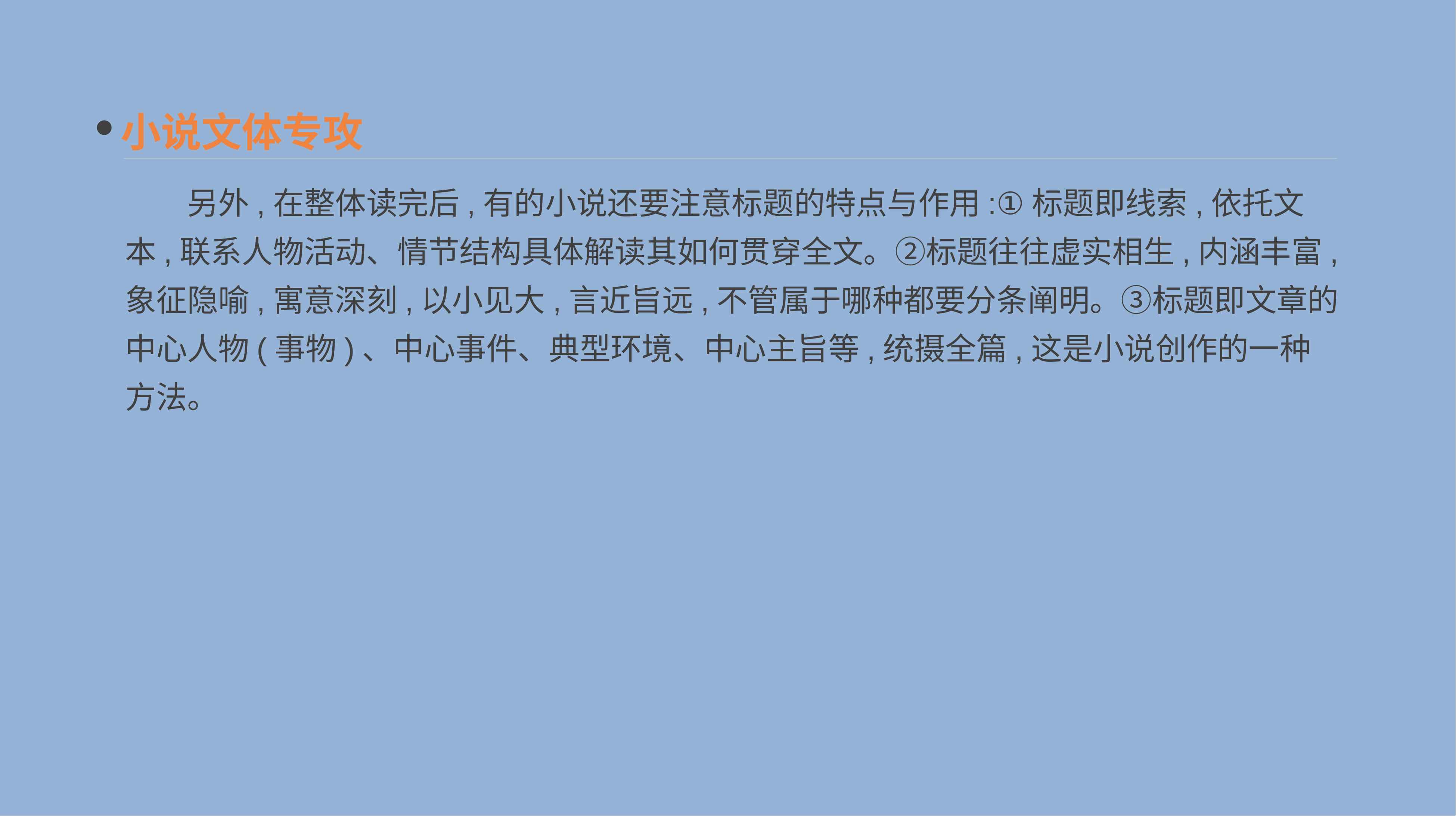

小说文体专攻

　　另外,在整体读完后,有的小说还要注意标题的特点与作用:①标题即线索,依托文本,联系人物活动、情节结构具体解读其如何贯穿全文。②标题往往虚实相生,内涵丰富,象征隐喻,寓意深刻,以小见大,言近旨远,不管属于哪种都要分条阐明。③标题即文章的中心人物(事物)、中心事件、典型环境、中心主旨等,统摄全篇,这是小说创作的一种方法。